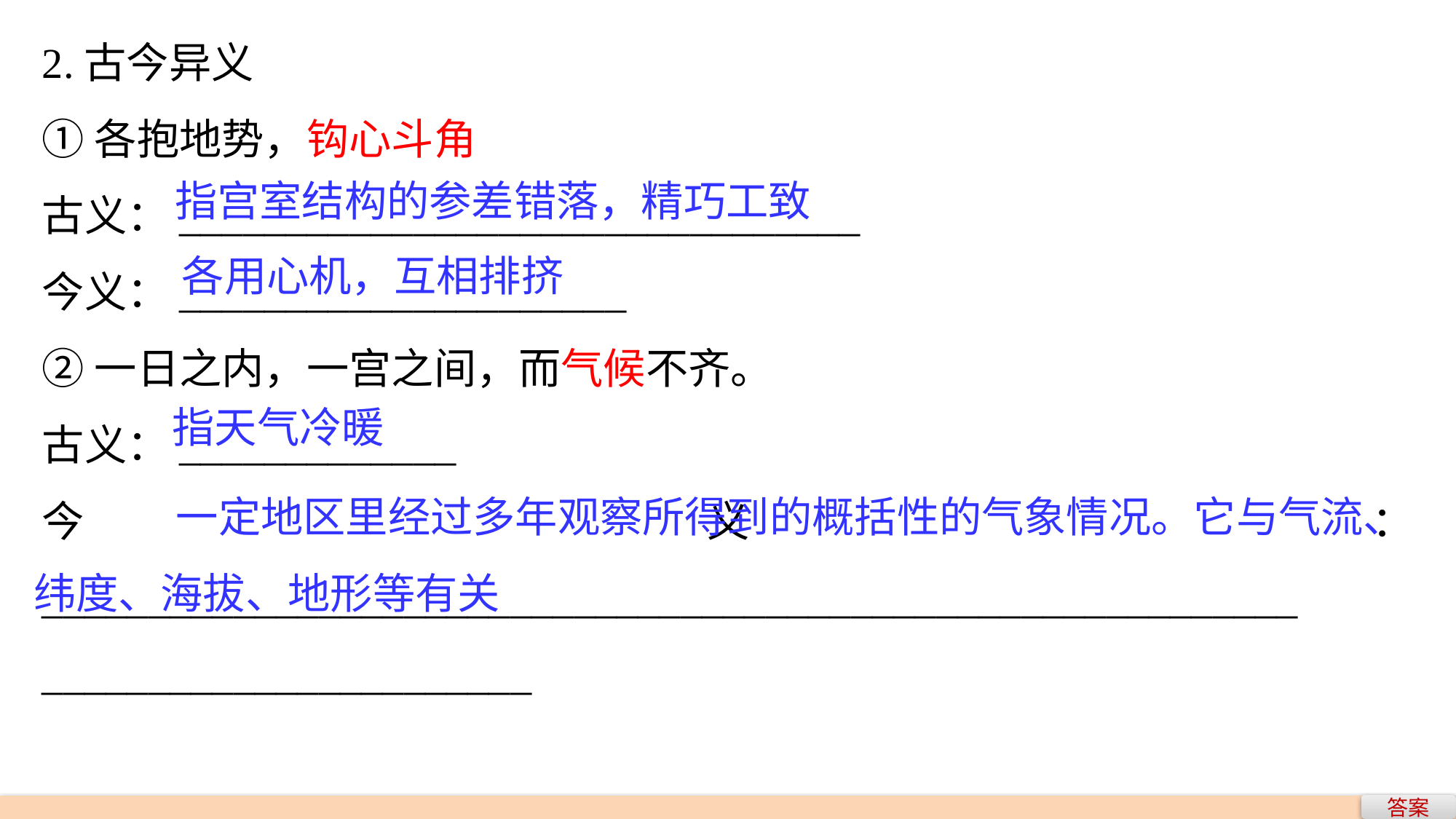

2.古今异义
①各抱地势，钩心斗角
古义：________________________________
今义：_____________________
②一日之内，一宫之间，而气候不齐。
古义：_____________
今义：___________________________________________________________
_______________________
指宫室结构的参差错落，精巧工致
各用心机，互相排挤
指天气冷暖
              一定地区里经过多年观察所得到的概括性的气象情况。它与气流、纬度、海拔、地形等有关
答案